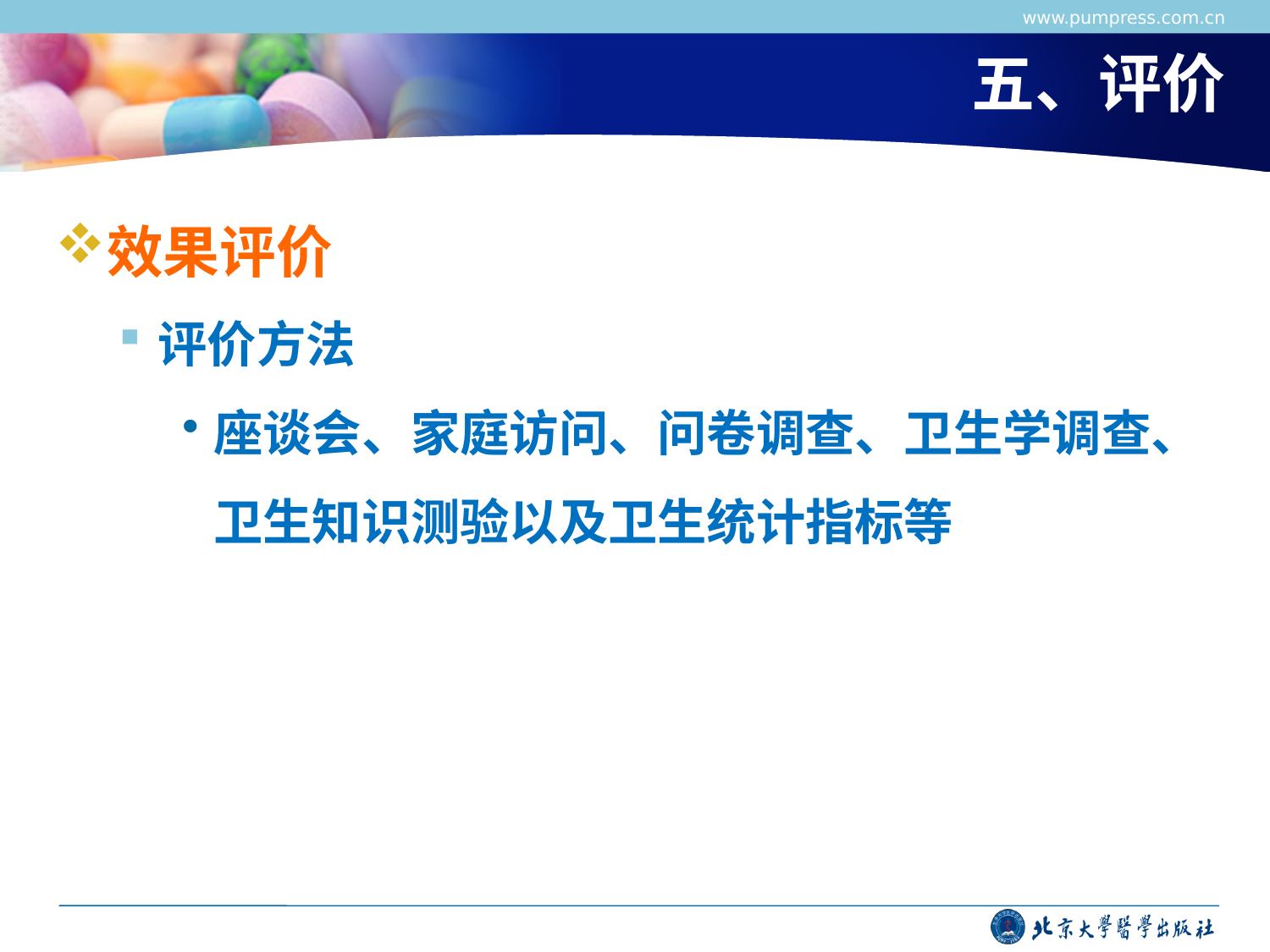

www.pumpress.com.cn
# 五、评价
效果评价
评价方法
座谈会、家庭访问、问卷调查、卫生学调查、卫生知识测验以及卫生统计指标等